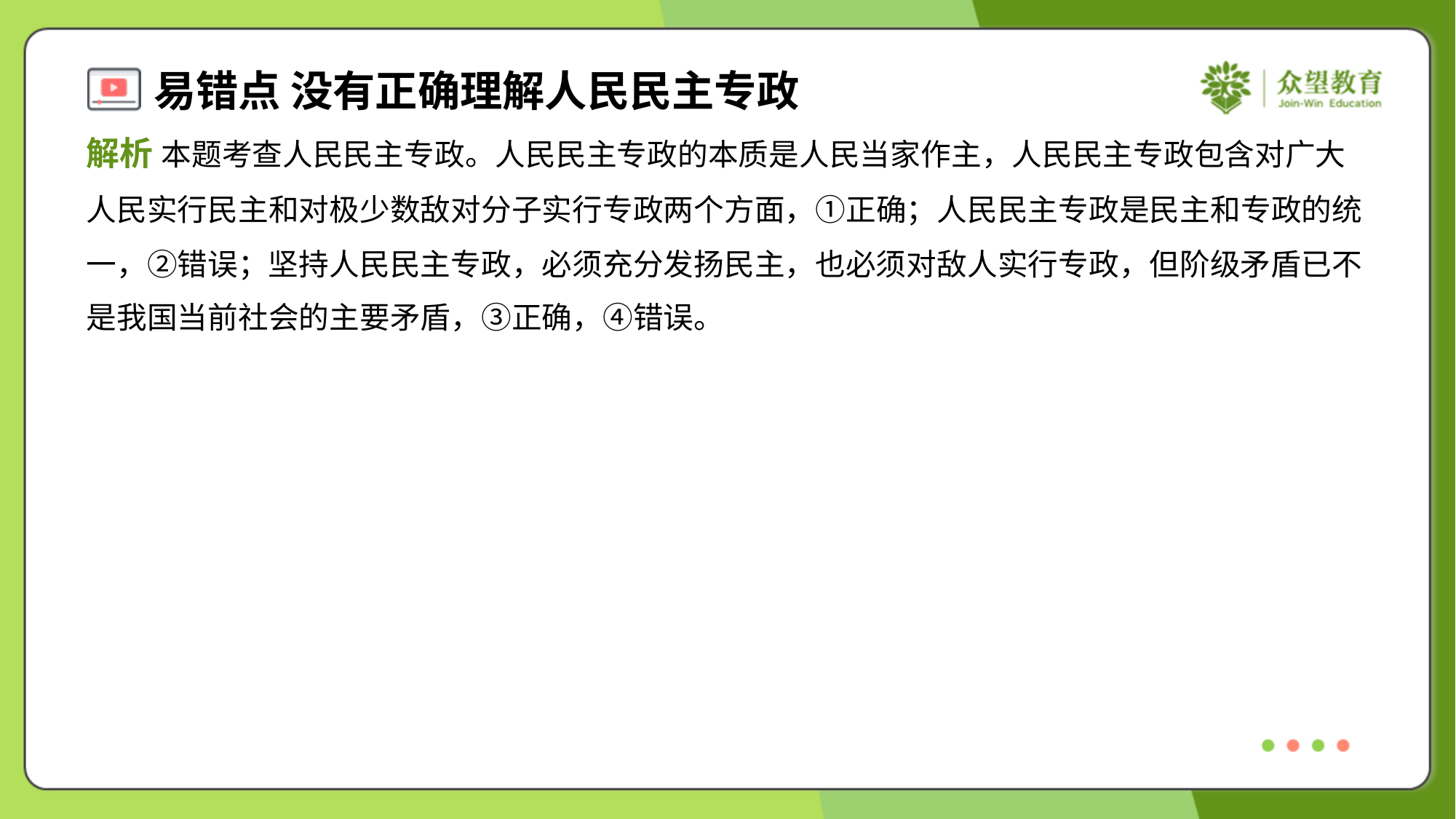

解析 本题考查人民民主专政。人民民主专政的本质是人民当家作主，人民民主专政包含对广大
人民实行民主和对极少数敌对分子实行专政两个方面，①正确；人民民主专政是民主和专政的统
一，②错误；坚持人民民主专政，必须充分发扬民主，也必须对敌人实行专政，但阶级矛盾已不
是我国当前社会的主要矛盾，③正确，④错误。